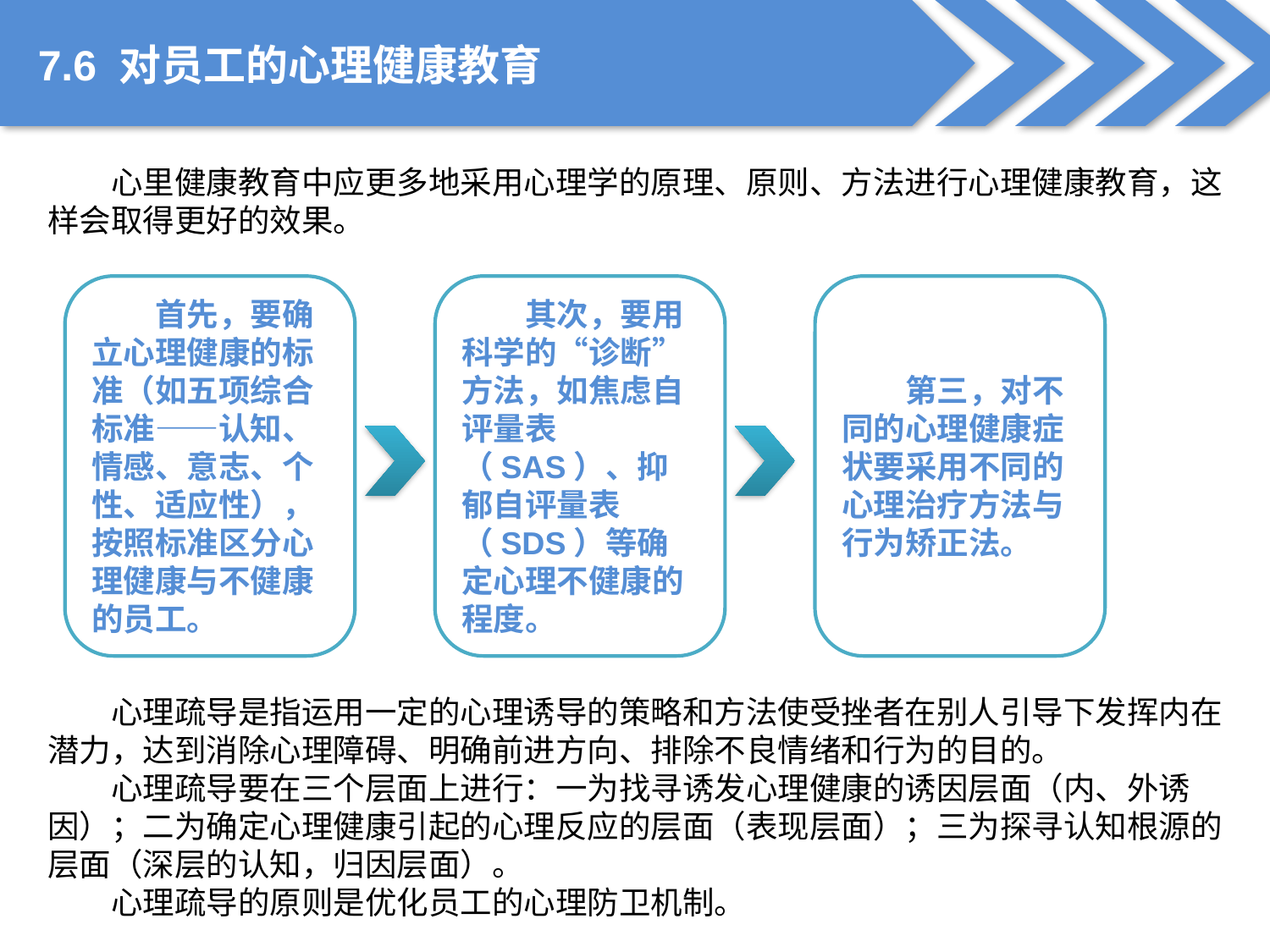

7.6 对员工的心理健康教育
心里健康教育中应更多地采用心理学的原理、原则、方法进行心理健康教育，这样会取得更好的效果。
首先，要确立心理健康的标准（如五项综合标准——认知、情感、意志、个性、适应性），按照标准区分心理健康与不健康的员工。
其次，要用科学的“诊断”方法，如焦虑自评量表（SAS）、抑郁自评量表（SDS）等确定心理不健康的程度。
第三，对不同的心理健康症状要采用不同的心理治疗方法与行为矫正法。

心理疏导是指运用一定的心理诱导的策略和方法使受挫者在别人引导下发挥内在潜力，达到消除心理障碍、明确前进方向、排除不良情绪和行为的目的。
心理疏导要在三个层面上进行：一为找寻诱发心理健康的诱因层面（内、外诱因）；二为确定心理健康引起的心理反应的层面（表现层面）；三为探寻认知根源的层面（深层的认知，归因层面）。
心理疏导的原则是优化员工的心理防卫机制。